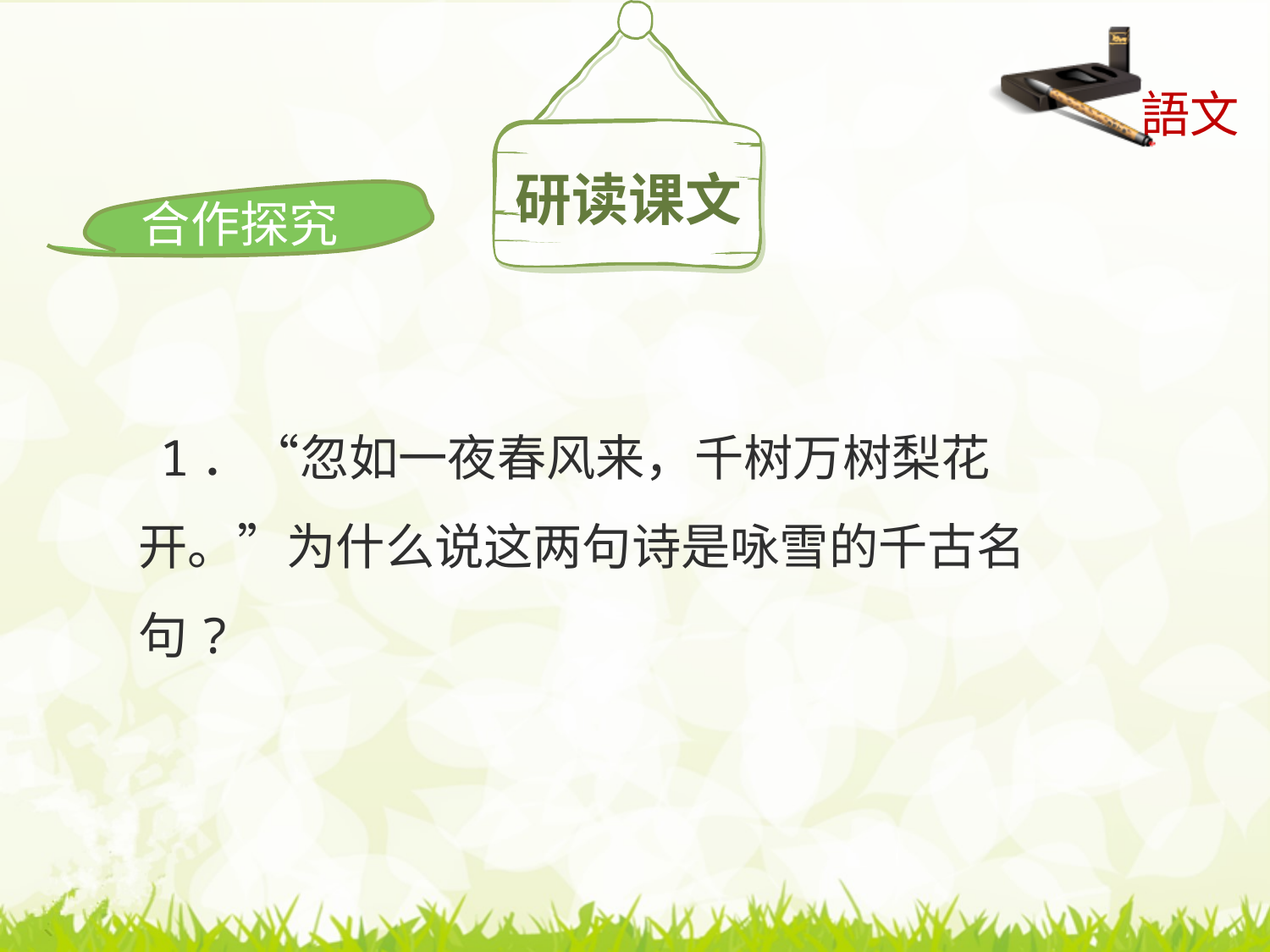

研读课文
合作探究
1．“忽如一夜春风来，千树万树梨花开。”为什么说这两句诗是咏雪的千古名句?